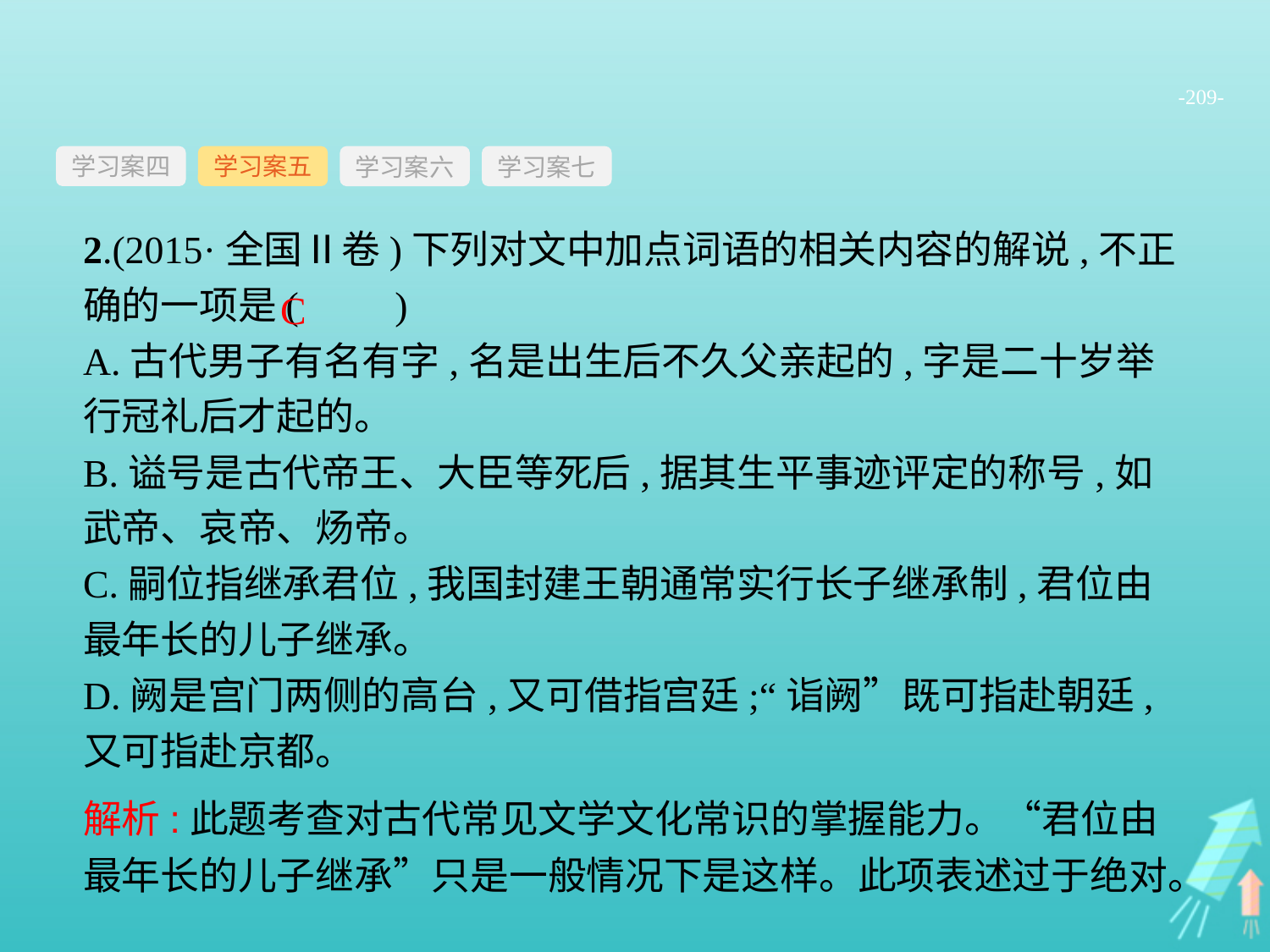

-209-
学习案四
学习案六
学习案七
学习案五
2.(2015·全国Ⅱ卷)下列对文中加点词语的相关内容的解说,不正确的一项是(　　)
A.古代男子有名有字,名是出生后不久父亲起的,字是二十岁举行冠礼后才起的。
B.谥号是古代帝王、大臣等死后,据其生平事迹评定的称号,如武帝、哀帝、炀帝。
C.嗣位指继承君位,我国封建王朝通常实行长子继承制,君位由最年长的儿子继承。
D.阙是宫门两侧的高台,又可借指宫廷;“诣阙”既可指赴朝廷,又可指赴京都。
C
解析:此题考查对古代常见文学文化常识的掌握能力。“君位由最年长的儿子继承”只是一般情况下是这样。此项表述过于绝对。